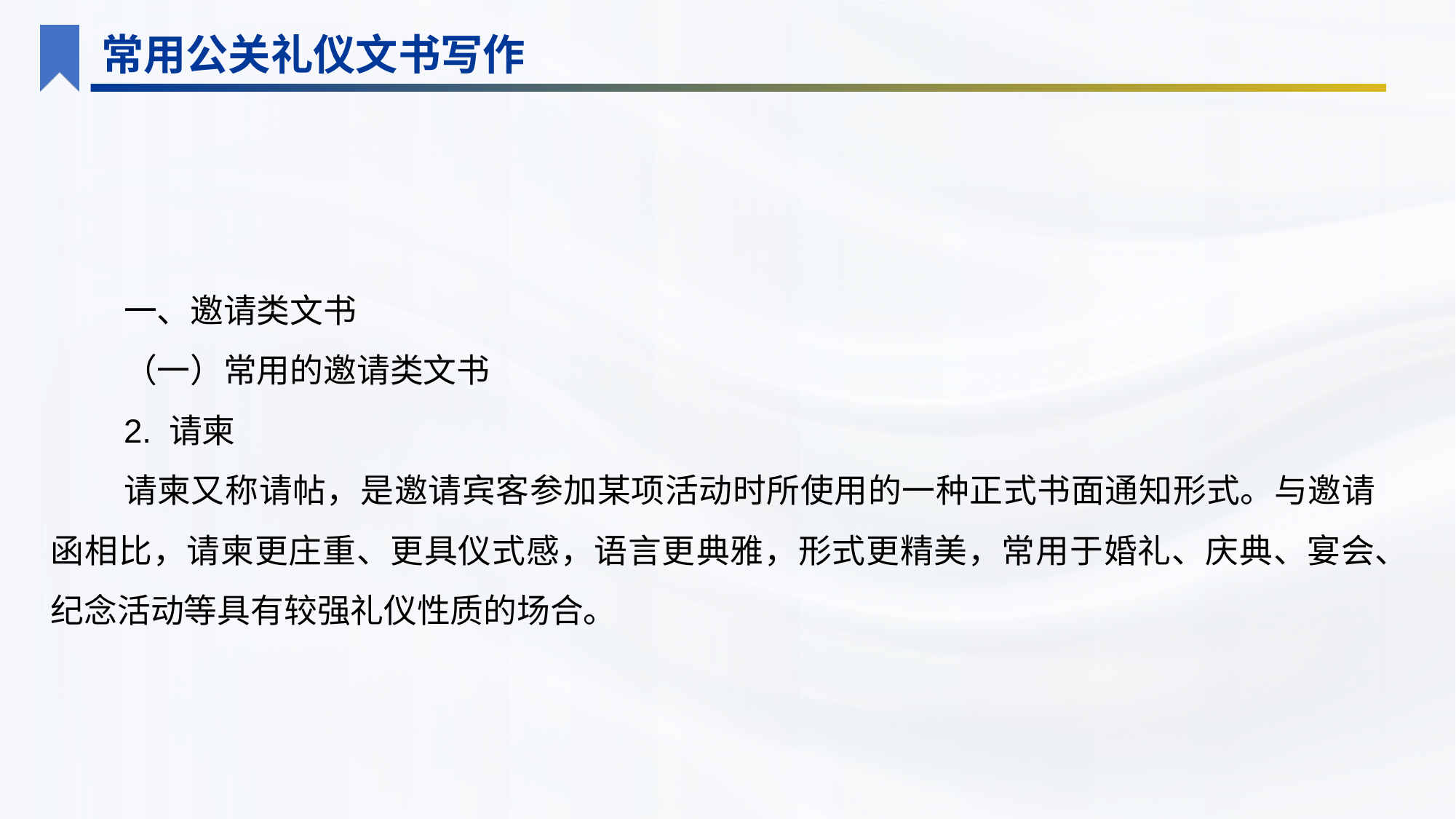

常用公关礼仪文书写作
一、邀请类文书
（一）常用的邀请类文书
2. 请柬
请柬又称请帖，是邀请宾客参加某项活动时所使用的一种正式书面通知形式。与邀请函相比，请柬更庄重、更具仪式感，语言更典雅，形式更精美，常用于婚礼、庆典、宴会、纪念活动等具有较强礼仪性质的场合。